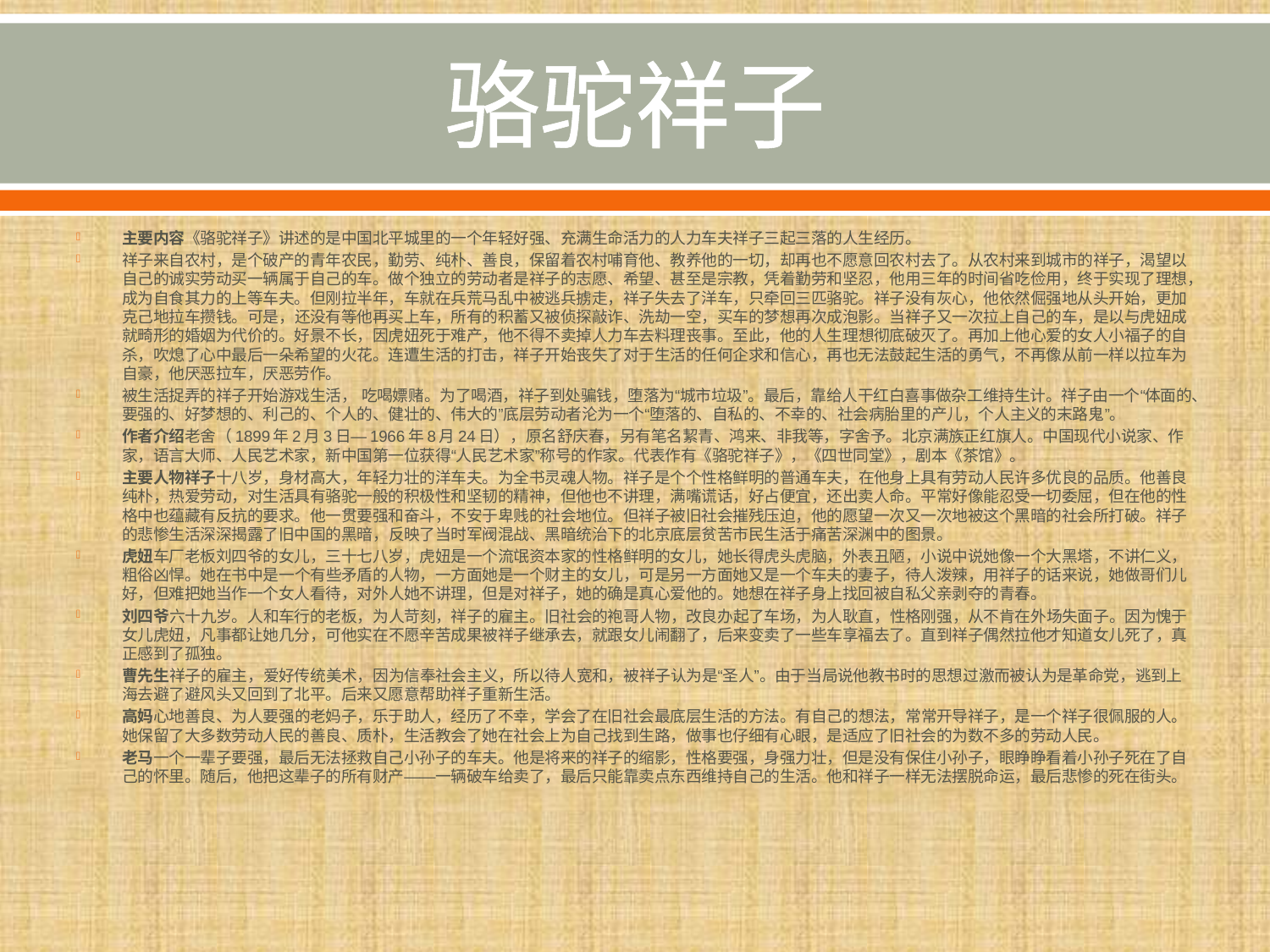

# 骆驼祥子
主要内容《骆驼祥子》讲述的是中国北平城里的一个年轻好强、充满生命活力的人力车夫祥子三起三落的人生经历。
祥子来自农村，是个破产的青年农民，勤劳、纯朴、善良，保留着农村哺育他、教养他的一切，却再也不愿意回农村去了。从农村来到城市的祥子，渴望以自己的诚实劳动买一辆属于自己的车。做个独立的劳动者是祥子的志愿、希望、甚至是宗教，凭着勤劳和坚忍，他用三年的时间省吃俭用，终于实现了理想，成为自食其力的上等车夫。但刚拉半年，车就在兵荒马乱中被逃兵掳走，祥子失去了洋车，只牵回三匹骆驼。祥子没有灰心，他依然倔强地从头开始，更加克己地拉车攒钱。可是，还没有等他再买上车，所有的积蓄又被侦探敲诈、洗劫一空，买车的梦想再次成泡影。当祥子又一次拉上自己的车，是以与虎妞成就畸形的婚姻为代价的。好景不长，因虎妞死于难产，他不得不卖掉人力车去料理丧事。至此，他的人生理想彻底破灭了。再加上他心爱的女人小福子的自杀，吹熄了心中最后一朵希望的火花。连遭生活的打击，祥子开始丧失了对于生活的任何企求和信心，再也无法鼓起生活的勇气，不再像从前一样以拉车为自豪，他厌恶拉车，厌恶劳作。
被生活捉弄的祥子开始游戏生活， 吃喝嫖赌。为了喝酒，祥子到处骗钱，堕落为“城市垃圾”。最后，靠给人干红白喜事做杂工维持生计。祥子由一个“体面的、要强的、好梦想的、利己的、个人的、健壮的、伟大的”底层劳动者沦为一个“堕落的、自私的、不幸的、社会病胎里的产儿，个人主义的末路鬼”。
作者介绍老舍（1899年2月3日—1966年8月24日），原名舒庆春，另有笔名絜青、鸿来、非我等，字舍予。北京满族正红旗人。中国现代小说家、作家，语言大师、人民艺术家，新中国第一位获得“人民艺术家”称号的作家。代表作有《骆驼祥子》，《四世同堂》，剧本《茶馆》。
主要人物祥子十八岁，身材高大，年轻力壮的洋车夫。为全书灵魂人物。祥子是个个性格鲜明的普通车夫，在他身上具有劳动人民许多优良的品质。他善良纯朴，热爱劳动，对生活具有骆驼一般的积极性和坚韧的精神，但他也不讲理，满嘴谎话，好占便宜，还出卖人命。平常好像能忍受一切委屈，但在他的性格中也蕴藏有反抗的要求。他一贯要强和奋斗，不安于卑贱的社会地位。但祥子被旧社会摧残压迫，他的愿望一次又一次地被这个黑暗的社会所打破。祥子的悲惨生活深深揭露了旧中国的黑暗，反映了当时军阀混战、黑暗统治下的北京底层贫苦市民生活于痛苦深渊中的图景。
虎妞车厂老板刘四爷的女儿，三十七八岁，虎妞是一个流氓资本家的性格鲜明的女儿，她长得虎头虎脑，外表丑陋，小说中说她像一个大黑塔，不讲仁义，粗俗凶悍。她在书中是一个有些矛盾的人物，一方面她是一个财主的女儿，可是另一方面她又是一个车夫的妻子，待人泼辣，用祥子的话来说，她做哥们儿好，但难把她当作一个女人看待，对外人她不讲理，但是对祥子，她的确是真心爱他的。她想在祥子身上找回被自私父亲剥夺的青春。
刘四爷六十九岁。人和车行的老板，为人苛刻，祥子的雇主。旧社会的袍哥人物，改良办起了车场，为人耿直，性格刚强，从不肯在外场失面子。因为愧于女儿虎妞，凡事都让她几分，可他实在不愿辛苦成果被祥子继承去，就跟女儿闹翻了，后来变卖了一些车享福去了。直到祥子偶然拉他才知道女儿死了，真正感到了孤独。
曹先生祥子的雇主，爱好传统美术，因为信奉社会主义，所以待人宽和，被祥子认为是“圣人”。由于当局说他教书时的思想过激而被认为是革命党，逃到上海去避了避风头又回到了北平。后来又愿意帮助祥子重新生活。
高妈心地善良、为人要强的老妈子，乐于助人，经历了不幸，学会了在旧社会最底层生活的方法。有自己的想法，常常开导祥子，是一个祥子很佩服的人。她保留了大多数劳动人民的善良、质朴，生活教会了她在社会上为自己找到生路，做事也仔细有心眼，是适应了旧社会的为数不多的劳动人民。
老马一个一辈子要强，最后无法拯救自己小孙子的车夫。他是将来的祥子的缩影，性格要强，身强力壮，但是没有保住小孙子，眼睁睁看着小孙子死在了自己的怀里。随后，他把这辈子的所有财产——一辆破车给卖了，最后只能靠卖点东西维持自己的生活。他和祥子一样无法摆脱命运，最后悲惨的死在街头。